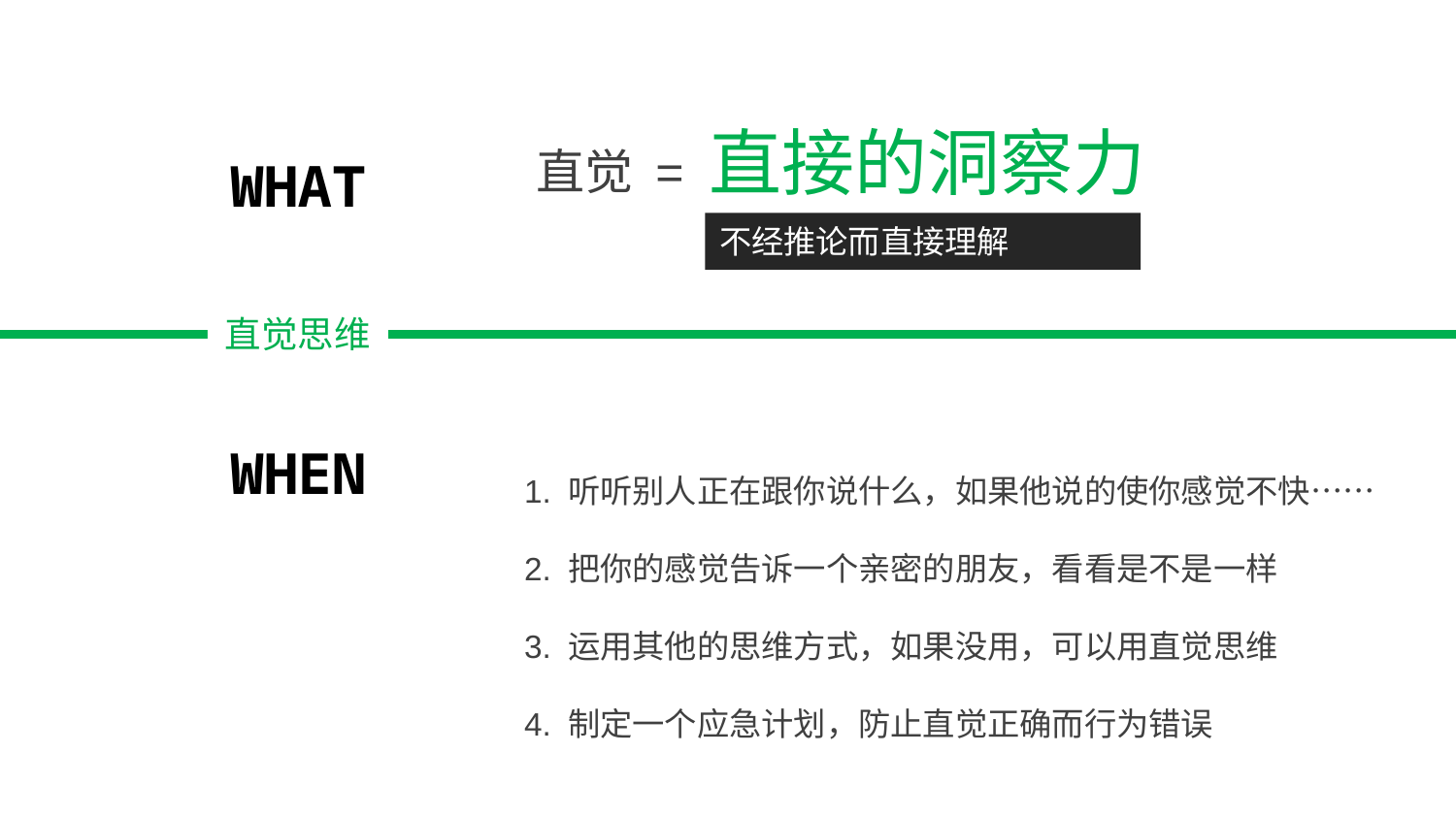

直觉 = 直接的洞察力
WHAT
不经推论而直接理解
直觉思维
1. 听听别人正在跟你说什么，如果他说的使你感觉不快……
2. 把你的感觉告诉一个亲密的朋友，看看是不是一样
3. 运用其他的思维方式，如果没用，可以用直觉思维
4. 制定一个应急计划，防止直觉正确而行为错误
WHEN